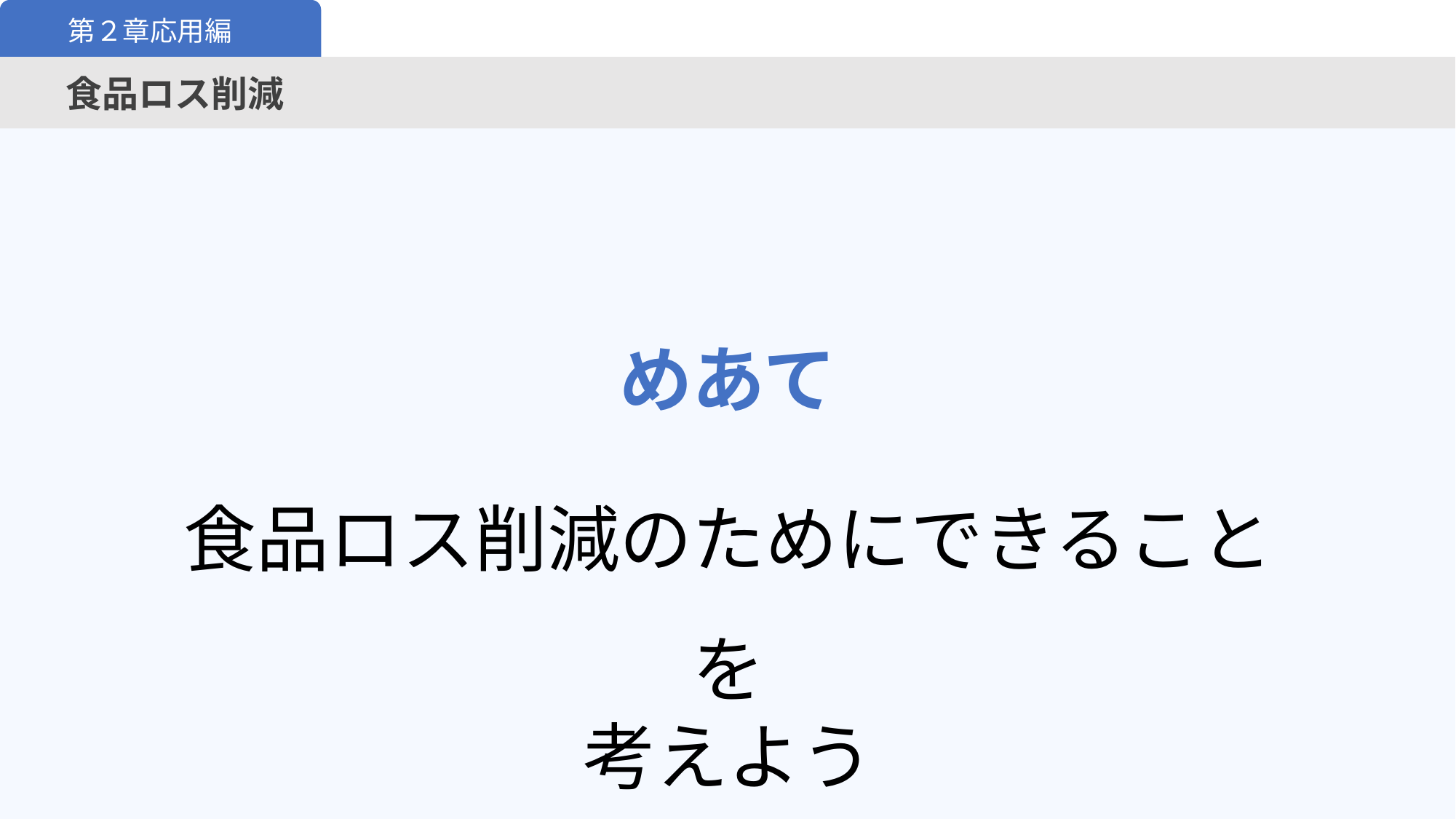

第２章応用編
食品ロス削減
めあて
食品ロス削減のためにできることを
考えよう